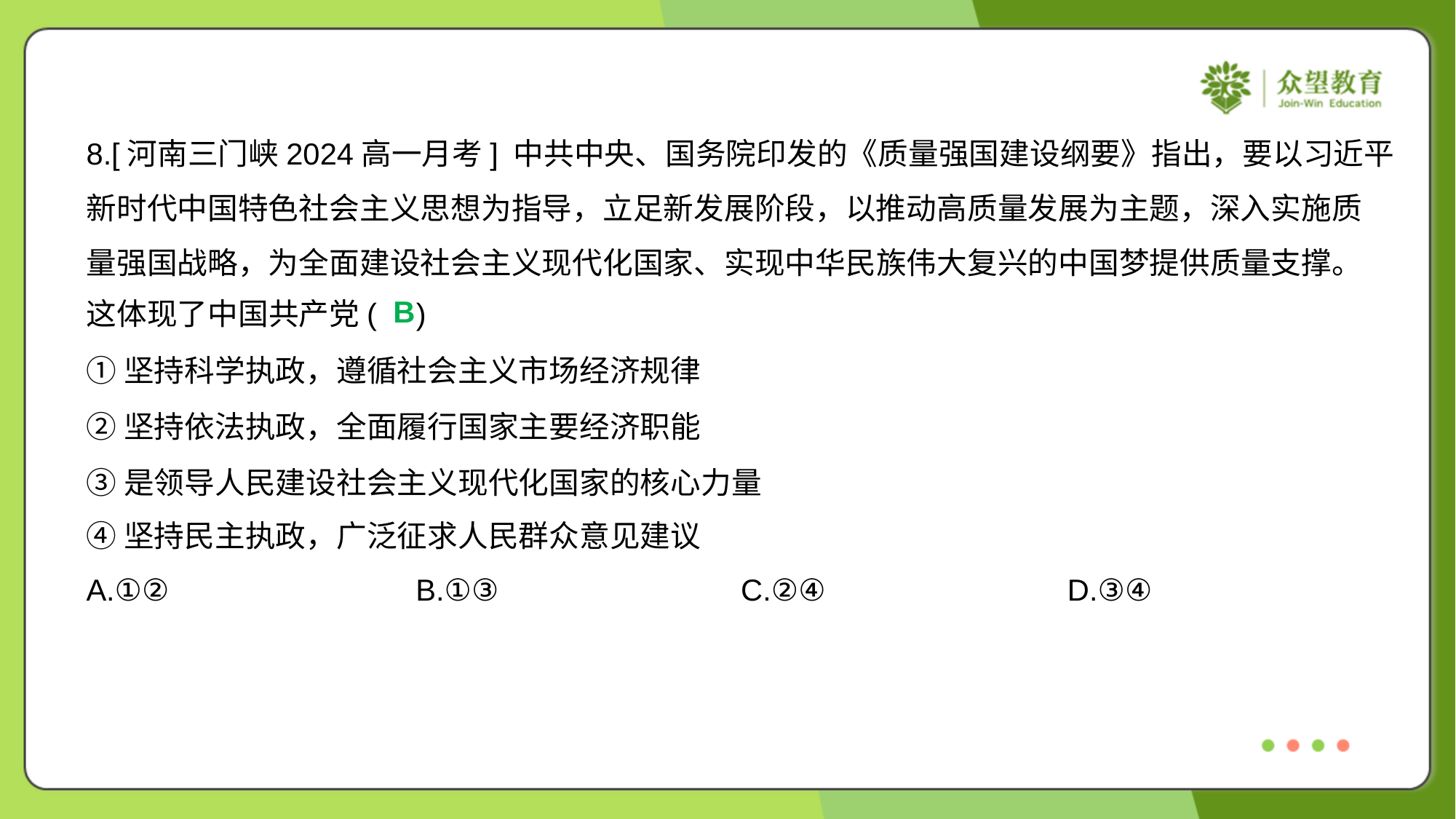

8.[河南三门峡2024高一月考] 中共中央、国务院印发的《质量强国建设纲要》指出，要以习近平
新时代中国特色社会主义思想为指导，立足新发展阶段，以推动高质量发展为主题，深入实施质
量强国战略，为全面建设社会主义现代化国家、实现中华民族伟大复兴的中国梦提供质量支撑。
这体现了中国共产党(     )
B
①坚持科学执政，遵循社会主义市场经济规律
②坚持依法执政，全面履行国家主要经济职能
③是领导人民建设社会主义现代化国家的核心力量
④坚持民主执政，广泛征求人民群众意见建议
A.①②	B.①③	C.②④	D.③④